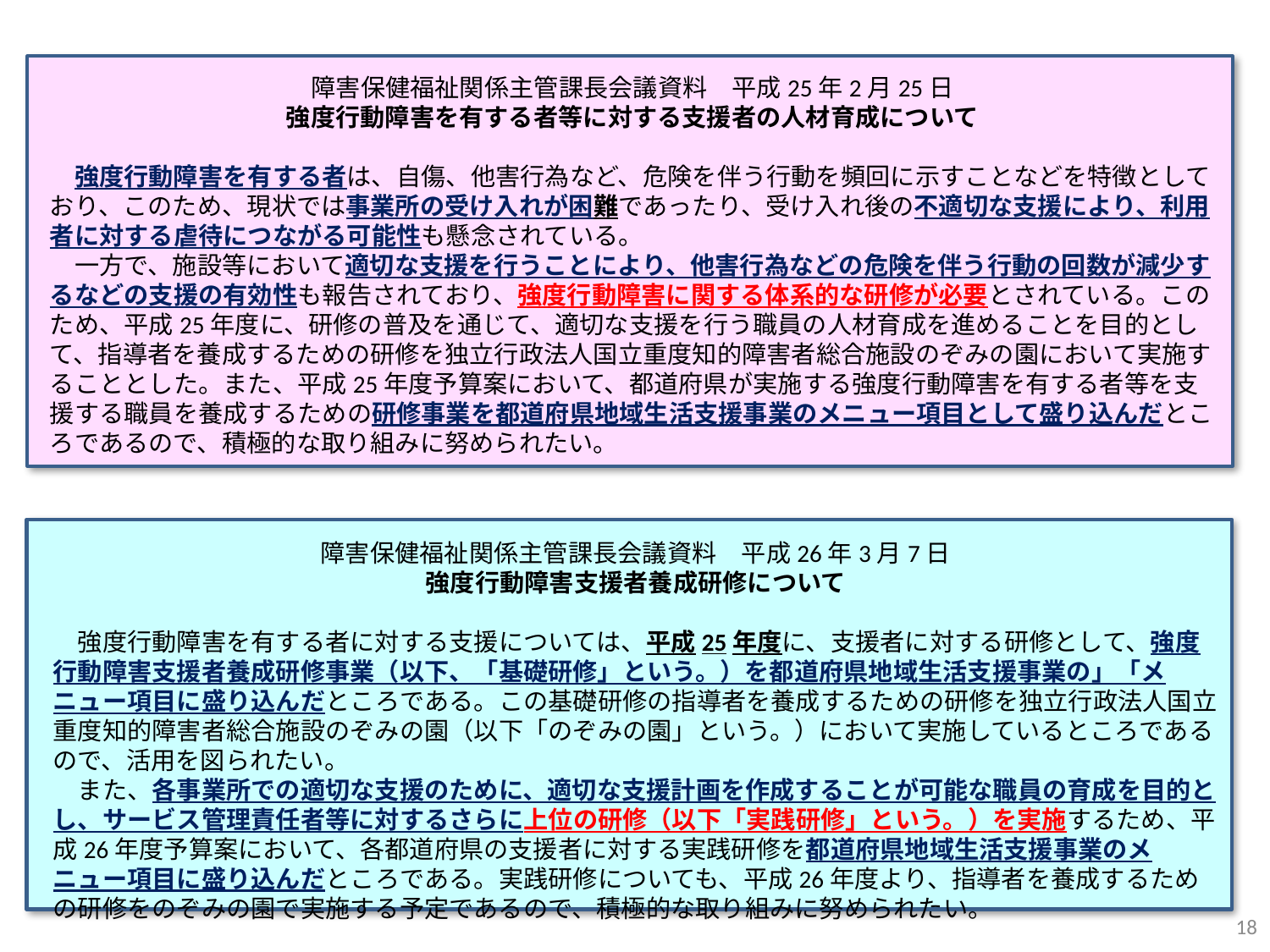

障害保健福祉関係主管課長会議資料　平成25年2月25日
強度行動障害を有する者等に対する支援者の人材育成について

　強度行動障害を有する者は、自傷、他害行為など、危険を伴う行動を頻回に示すことなどを特徴としており、このため、現状では事業所の受け入れが困難であったり、受け入れ後の不適切な支援により、利用者に対する虐待につながる可能性も懸念されている。
　一方で、施設等において適切な支援を行うことにより、他害行為などの危険を伴う行動の回数が減少するなどの支援の有効性も報告されており、強度行動障害に関する体系的な研修が必要とされている。このため、平成25年度に、研修の普及を通じて、適切な支援を行う職員の人材育成を進めることを目的として、指導者を養成するための研修を独立行政法人国立重度知的障害者総合施設のぞみの園において実施することとした。また、平成25年度予算案において、都道府県が実施する強度行動障害を有する者等を支援する職員を養成するための研修事業を都道府県地域生活支援事業のメニュー項目として盛り込んだところであるので、積極的な取り組みに努められたい。

障害保健福祉関係主管課長会議資料　平成26年3月7日
強度行動障害支援者養成研修について

　強度行動障害を有する者に対する支援については、平成25年度に、支援者に対する研修として、強度行動障害支援者養成研修事業（以下、「基礎研修」という。）を都道府県地域生活支援事業の」「メニュー項目に盛り込んだところである。この基礎研修の指導者を養成するための研修を独立行政法人国立重度知的障害者総合施設のぞみの園（以下「のぞみの園」という。）において実施しているところであるので、活用を図られたい。
　また、各事業所での適切な支援のために、適切な支援計画を作成することが可能な職員の育成を目的とし、サービス管理責任者等に対するさらに上位の研修（以下「実践研修」という。）を実施するため、平成26年度予算案において、各都道府県の支援者に対する実践研修を都道府県地域生活支援事業のメニュー項目に盛り込んだところである。実践研修についても、平成26年度より、指導者を養成するための研修をのぞみの園で実施する予定であるので、積極的な取り組みに努められたい。
18